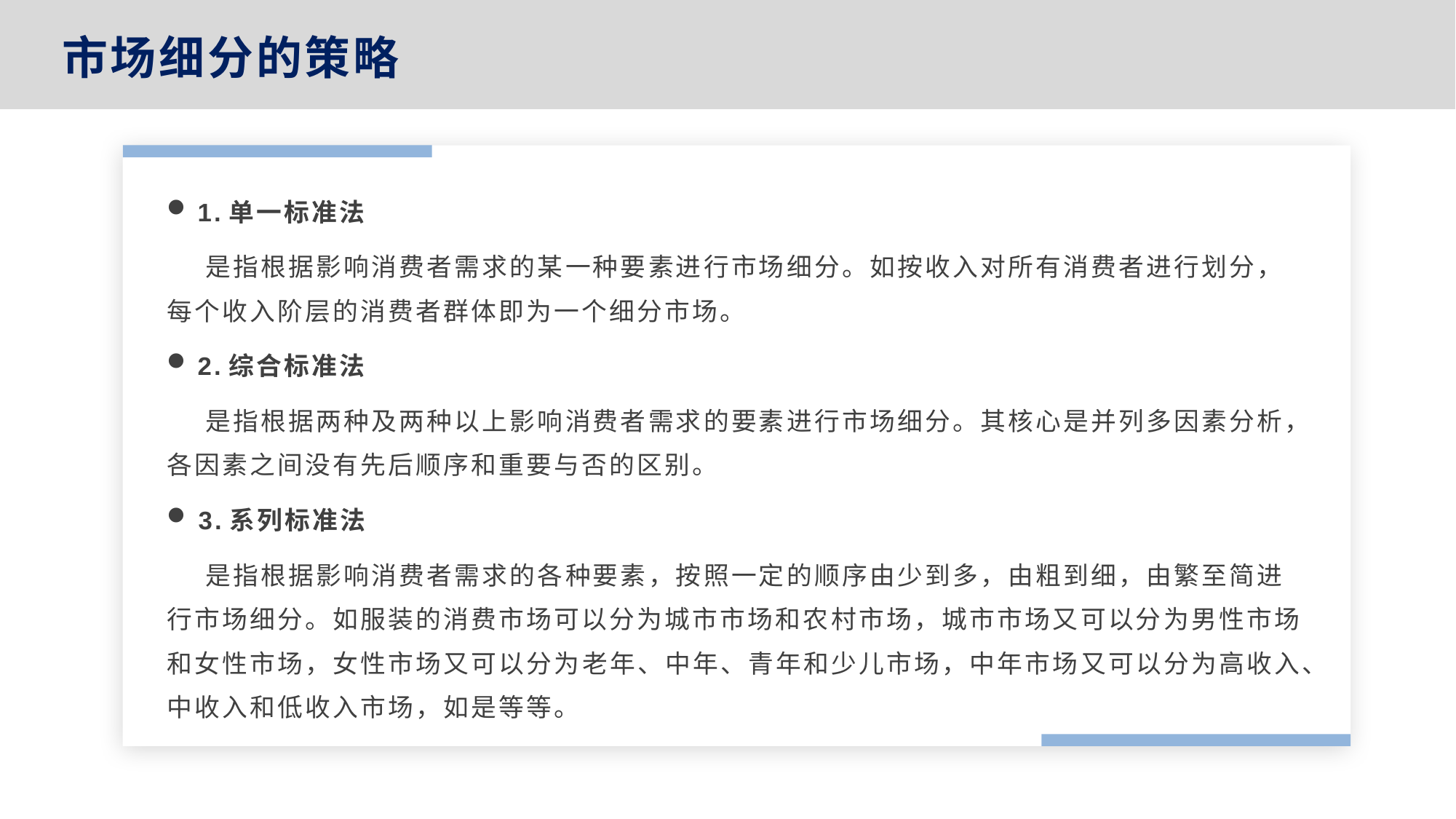

市场细分的策略

1.单一标准法
    是指根据影响消费者需求的某一种要素进行市场细分。如按收入对所有消费者进行划分，每个收入阶层的消费者群体即为一个细分市场。
2.综合标准法
    是指根据两种及两种以上影响消费者需求的要素进行市场细分。其核心是并列多因素分析，各因素之间没有先后顺序和重要与否的区别。
3.系列标准法
    是指根据影响消费者需求的各种要素，按照一定的顺序由少到多，由粗到细，由繁至简进行市场细分。如服装的消费市场可以分为城市市场和农村市场，城市市场又可以分为男性市场和女性市场，女性市场又可以分为老年、中年、青年和少儿市场，中年市场又可以分为高收入、中收入和低收入市场，如是等等。